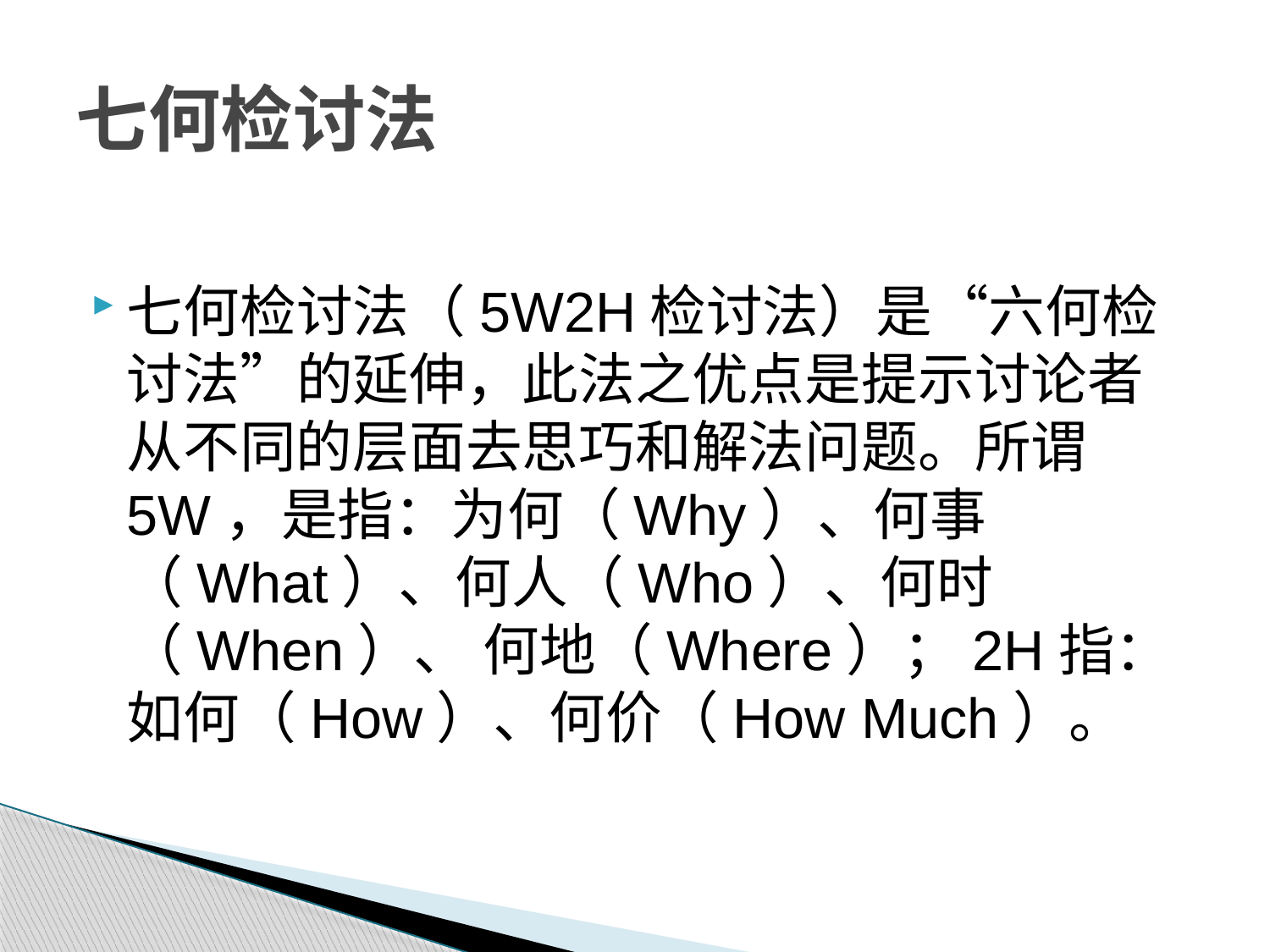

# 七何检讨法

七何检讨法（5W2H检讨法）是“六何检讨法”的延伸，此法之优点是提示讨论者从不同的层面去思巧和解法问题。所谓5W，是指：为何（Why）、何事（What）、何人（Who）、何时（When）、 何地（Where）；2H指：如何（How）、何价（How Much）。